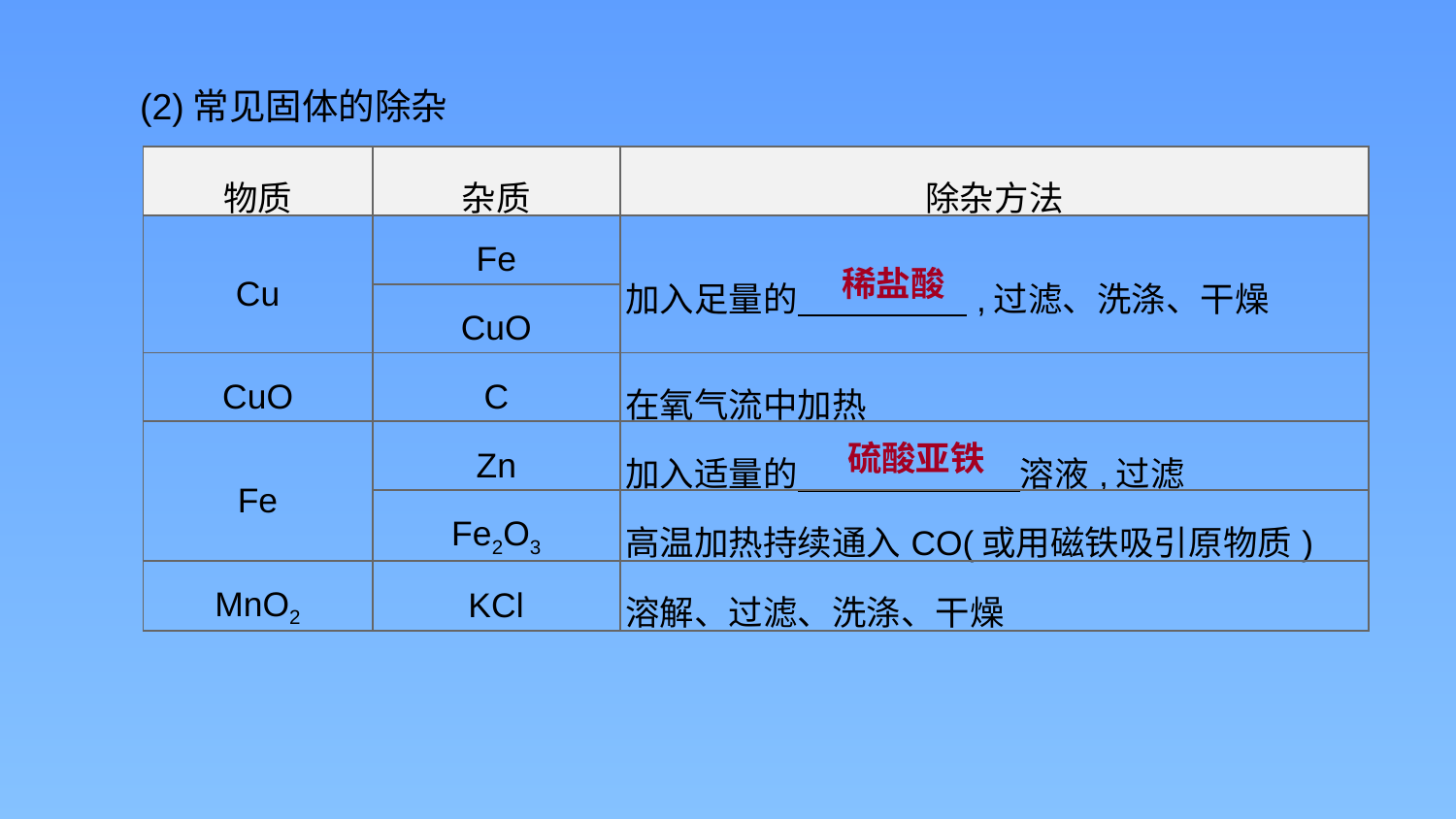

(2)常见固体的除杂
| 物质 | 杂质 | 除杂方法 |
| --- | --- | --- |
| Cu | Fe | 加入足量的　　 　　,过滤、洗涤、干燥 |
|  | CuO |  |
| CuO | C | 在氧气流中加热 |
| Fe | Zn | 加入适量的　　　 　　　溶液,过滤 |
|  | Fe2O3 | 高温加热持续通入CO(或用磁铁吸引原物质) |
| MnO2 | KCl | 溶解、过滤、洗涤、干燥 |
稀盐酸
硫酸亚铁